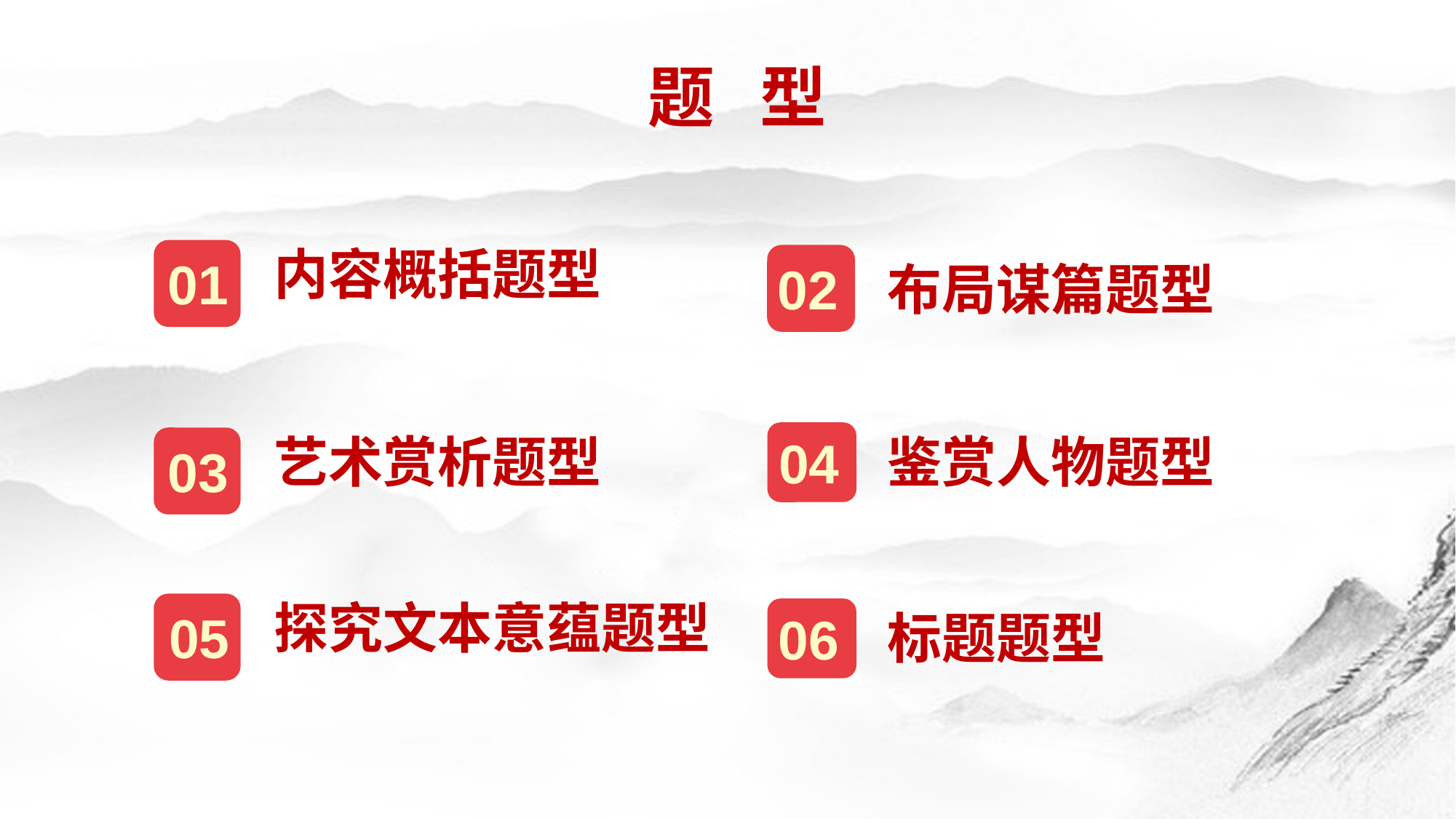

题   型
内容概括题型

01

02
布局谋篇题型
艺术赏析题型

03

鉴赏人物题型
04
探究文本意蕴题型

05

标题题型
06